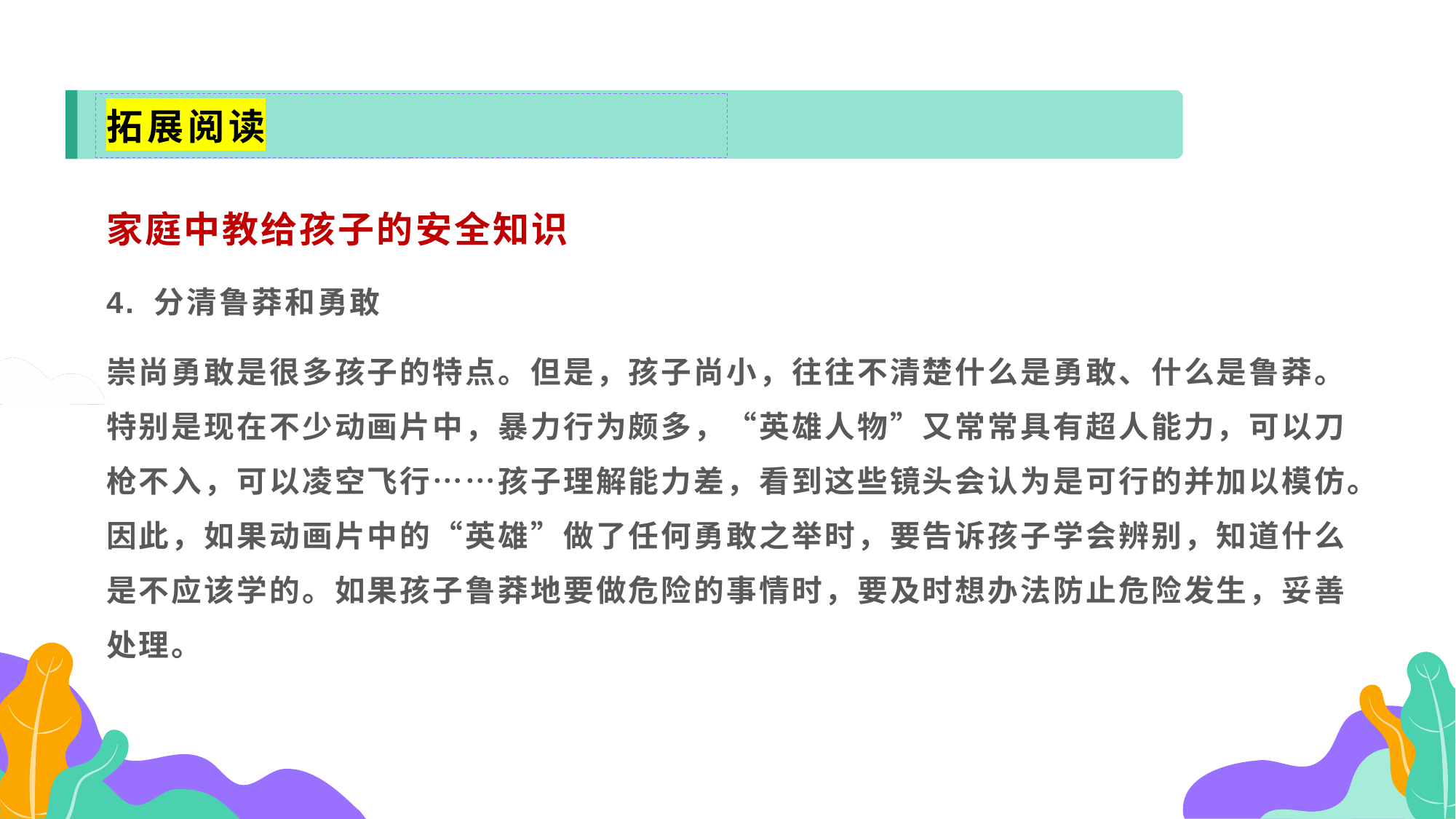

拓展阅读
家庭中教给孩子的安全知识
4. 分清鲁莽和勇敢
崇尚勇敢是很多孩子的特点。但是，孩子尚小，往往不清楚什么是勇敢、什么是鲁莽。特别是现在不少动画片中，暴力行为颇多，“英雄人物”又常常具有超人能力，可以刀枪不入，可以凌空飞行……孩子理解能力差，看到这些镜头会认为是可行的并加以模仿。因此，如果动画片中的“英雄”做了任何勇敢之举时，要告诉孩子学会辨别，知道什么是不应该学的。如果孩子鲁莽地要做危险的事情时，要及时想办法防止危险发生，妥善处理。